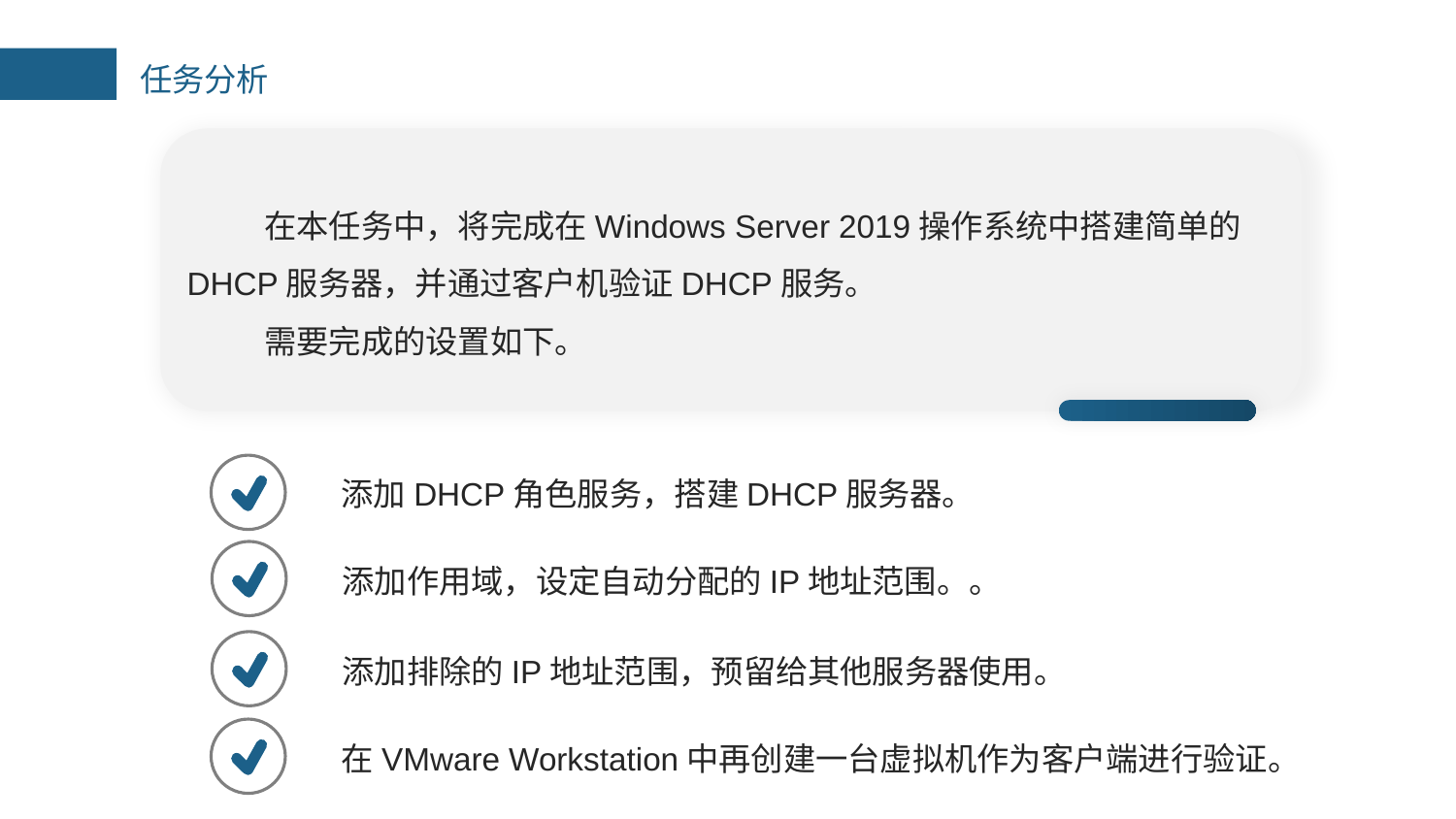

任务分析

在本任务中，将完成在Windows Server 2019操作系统中搭建简单的DHCP服务器，并通过客户机验证DHCP服务。
需要完成的设置如下。

添加DHCP角色服务，搭建DHCP服务器。

添加作用域，设定自动分配的IP地址范围。。

添加排除的IP地址范围，预留给其他服务器使用。

在VMware Workstation中再创建一台虚拟机作为客户端进行验证。